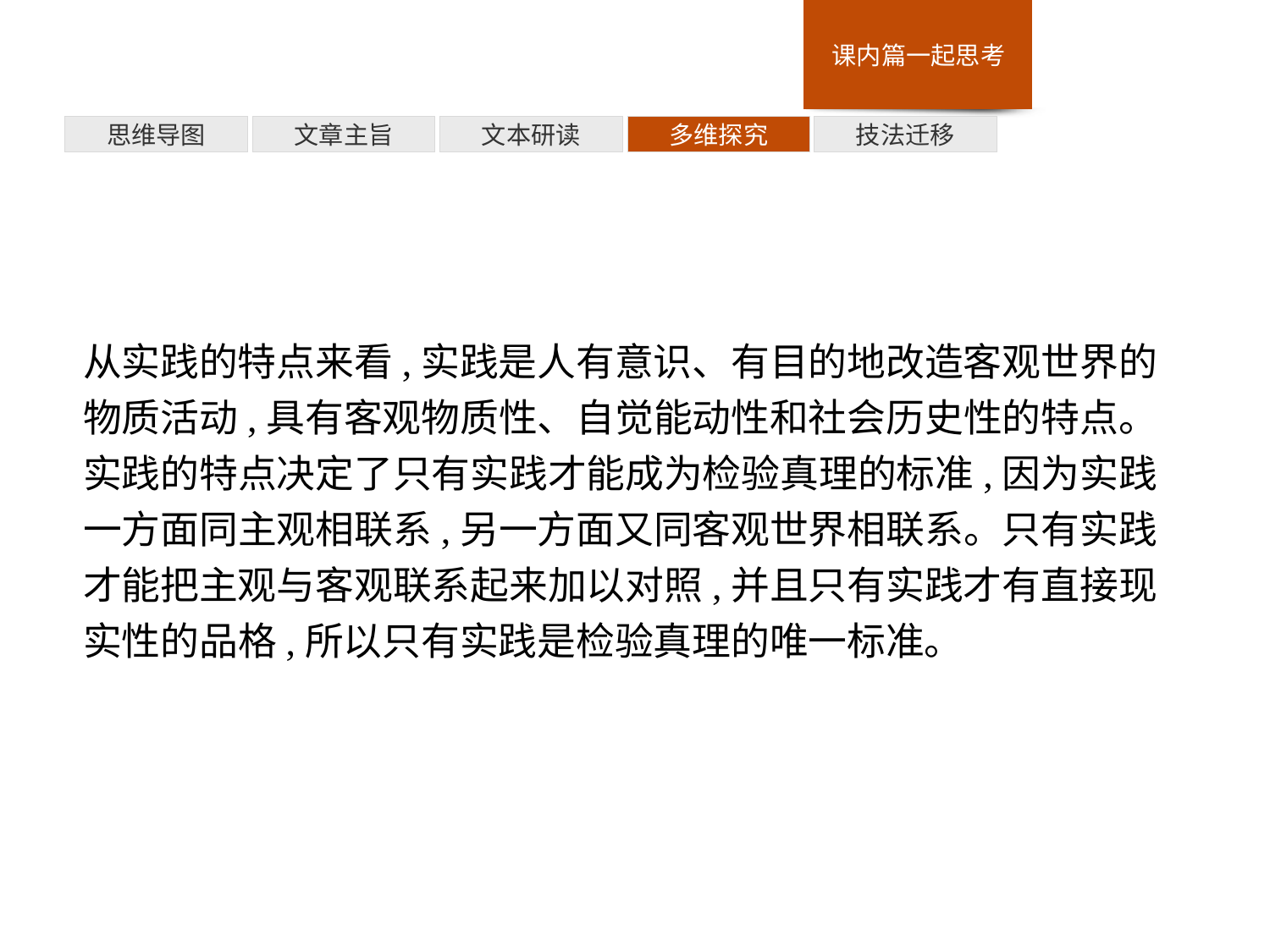

多维探究
思维导图
文章主旨
文本研读
技法迁移
从实践的特点来看,实践是人有意识、有目的地改造客观世界的物质活动,具有客观物质性、自觉能动性和社会历史性的特点。实践的特点决定了只有实践才能成为检验真理的标准,因为实践一方面同主观相联系,另一方面又同客观世界相联系。只有实践才能把主观与客观联系起来加以对照,并且只有实践才有直接现实性的品格,所以只有实践是检验真理的唯一标准。